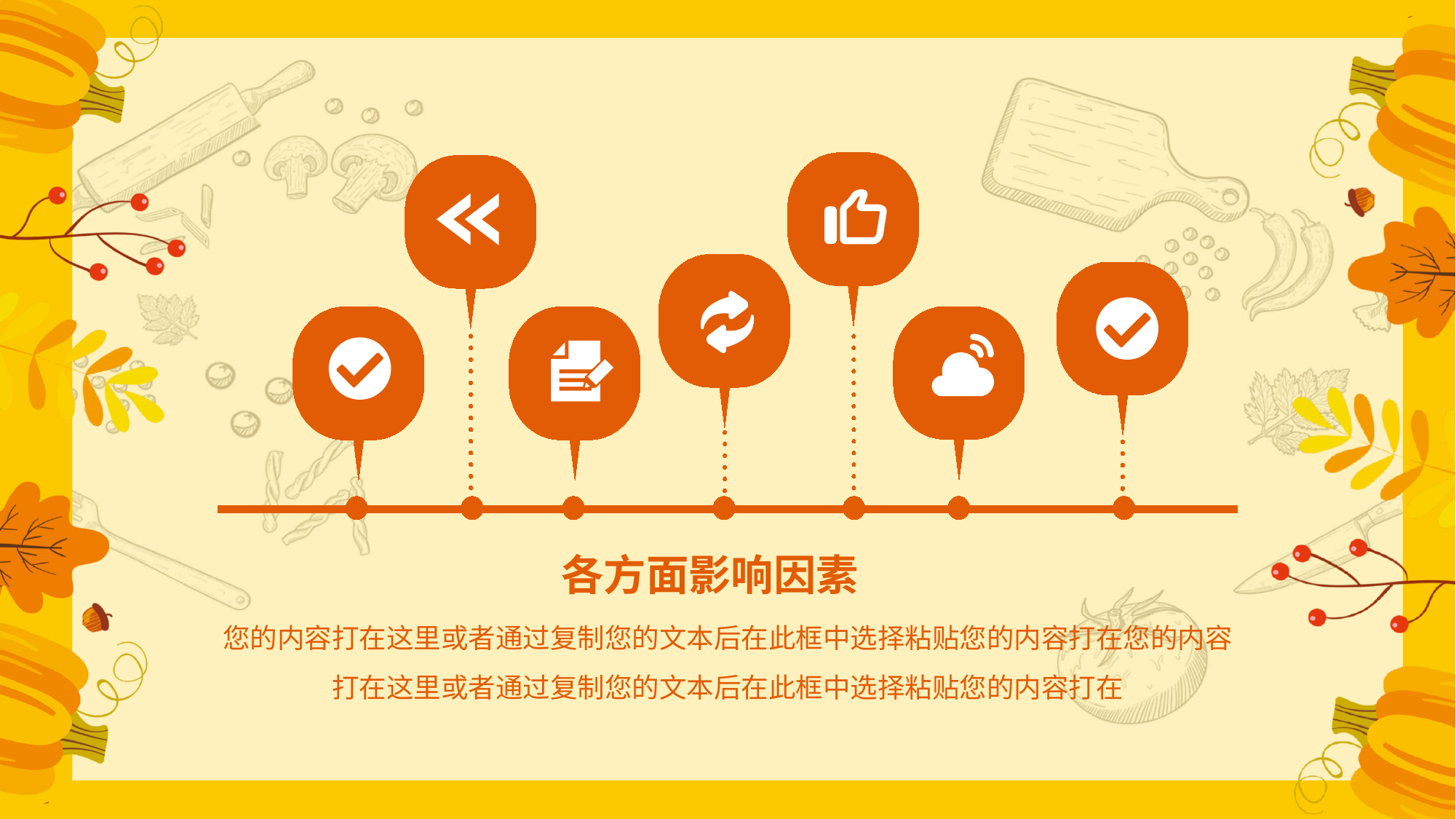

各方面影响因素
您的内容打在这里或者通过复制您的文本后在此框中选择粘贴您的内容打在您的内容打在这里或者通过复制您的文本后在此框中选择粘贴您的内容打在